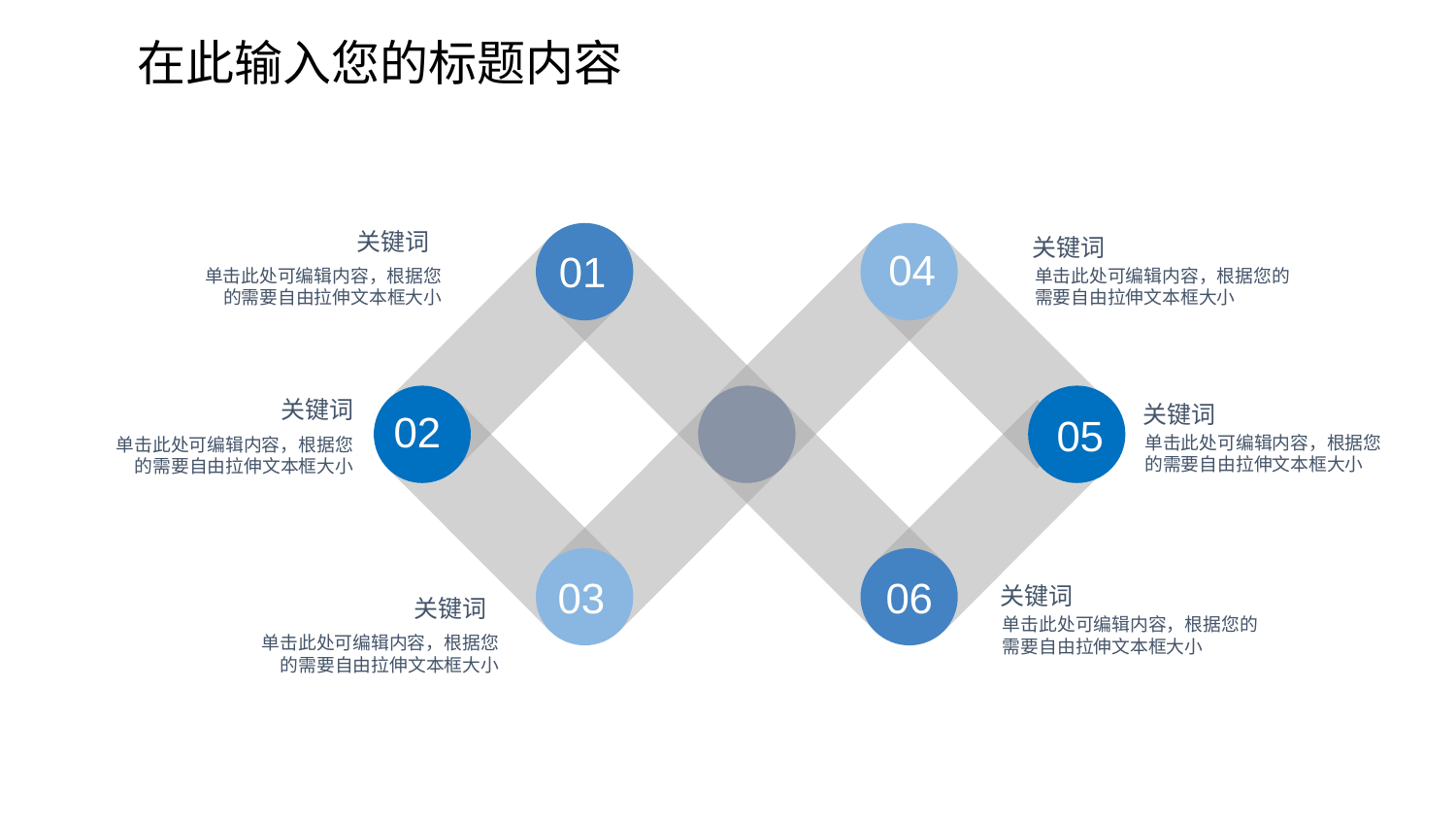

在此输入您的标题内容

04
01

02
05

03
06
关键词
单击此处可编辑内容，根据您的需要自由拉伸文本框大小
关键词
单击此处可编辑内容，根据您的需要自由拉伸文本框大小
关键词
单击此处可编辑内容，根据您的需要自由拉伸文本框大小
关键词
单击此处可编辑内容，根据您的需要自由拉伸文本框大小
关键词
单击此处可编辑内容，根据您的需要自由拉伸文本框大小
关键词
单击此处可编辑内容，根据您的需要自由拉伸文本框大小